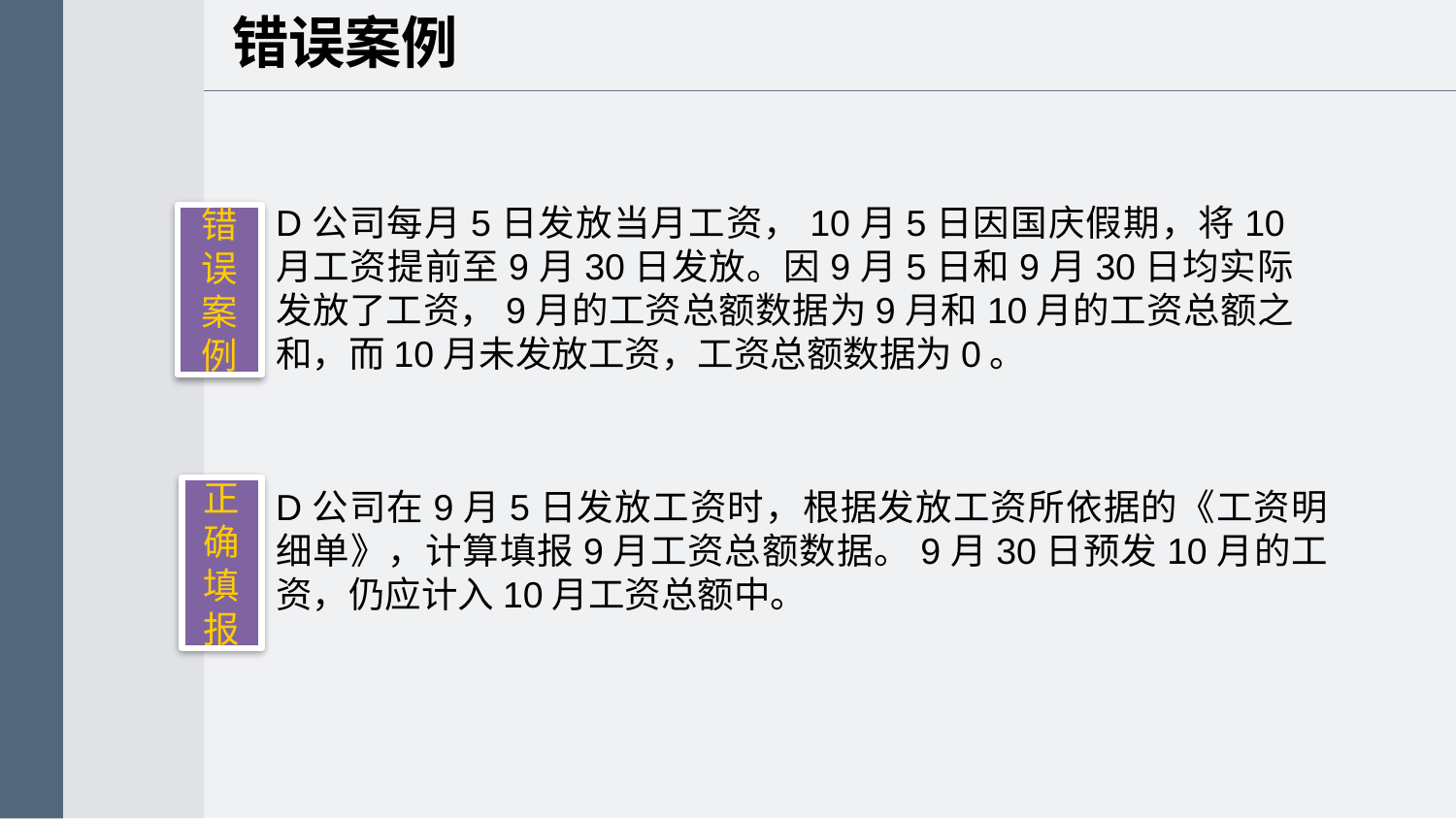

错误案例
D公司每月5日发放当月工资，10月5日因国庆假期，将10月工资提前至9月30日发放。因9月5日和9月30日均实际发放了工资，9月的工资总额数据为9月和10月的工资总额之和，而10月未发放工资，工资总额数据为0。
错误案例
正确填报
D公司在9月5日发放工资时，根据发放工资所依据的《工资明细单》，计算填报9月工资总额数据。9月30日预发10月的工资，仍应计入10月工资总额中。